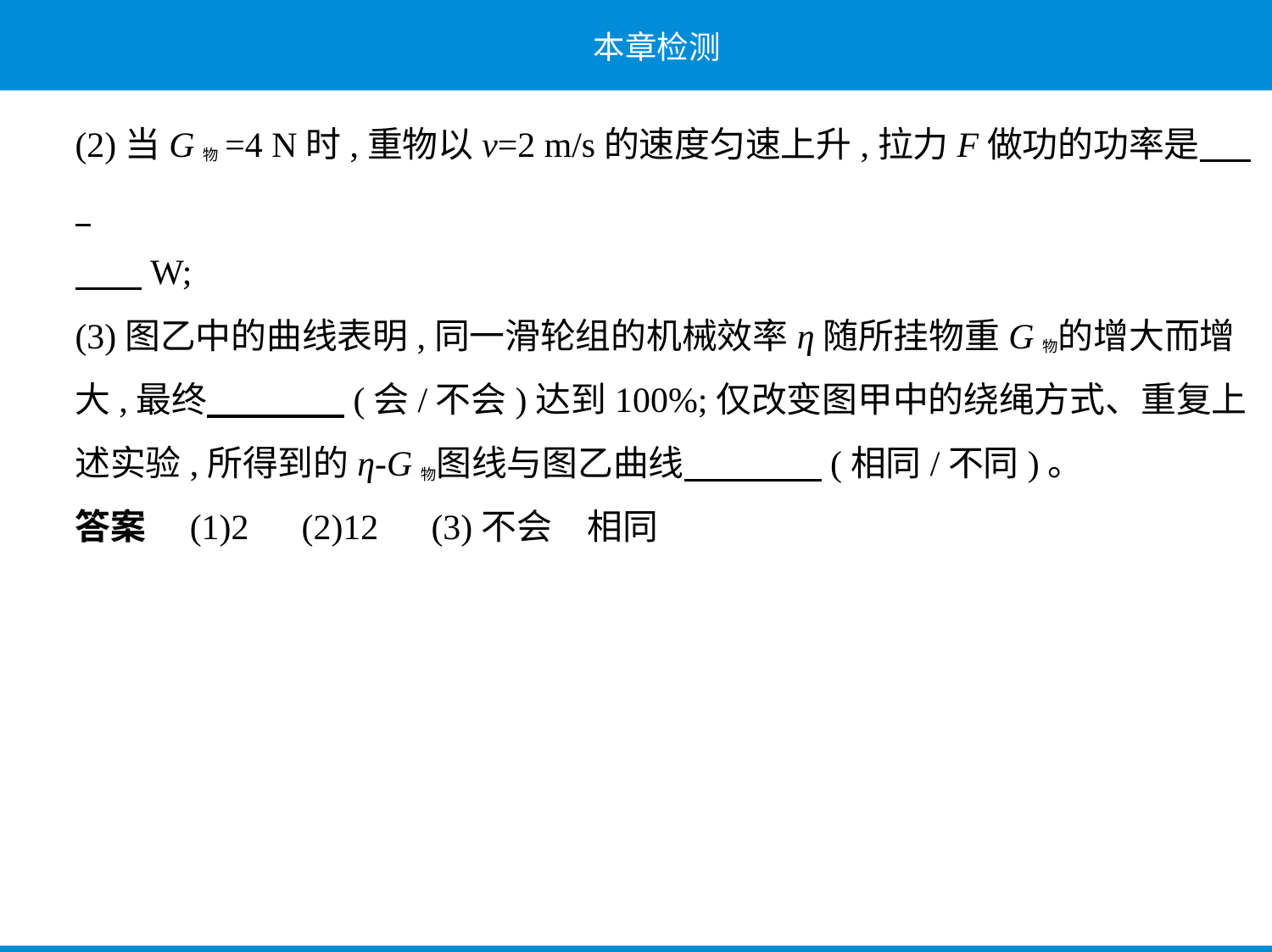

(2)当G物=4 N时,重物以v=2 m/s的速度匀速上升,拉力F做功的功率是　    
　    W;
(3)图乙中的曲线表明,同一滑轮组的机械效率η随所挂物重G物的增大而增
大,最终　　　    (会/不会)达到100%;仅改变图甲中的绕绳方式、重复上
述实验,所得到的η-G物图线与图乙曲线　　　    (相同/不同)。
答案　(1)2　(2)12　(3)不会　相同